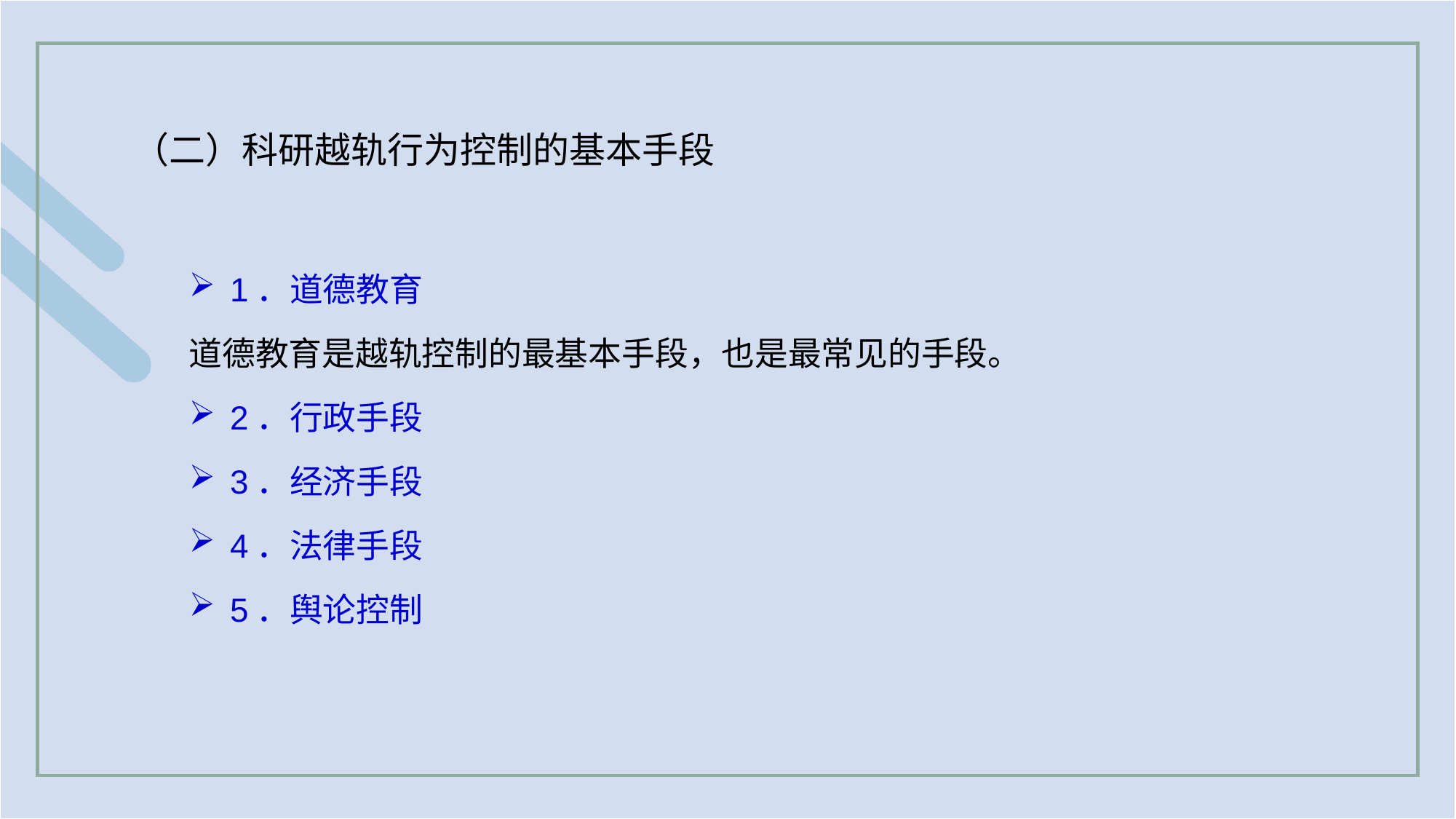

（二）科研越轨行为控制的基本手段
1．道德教育
道德教育是越轨控制的最基本手段，也是最常见的手段。
2．行政手段
3．经济手段
4．法律手段
5．舆论控制